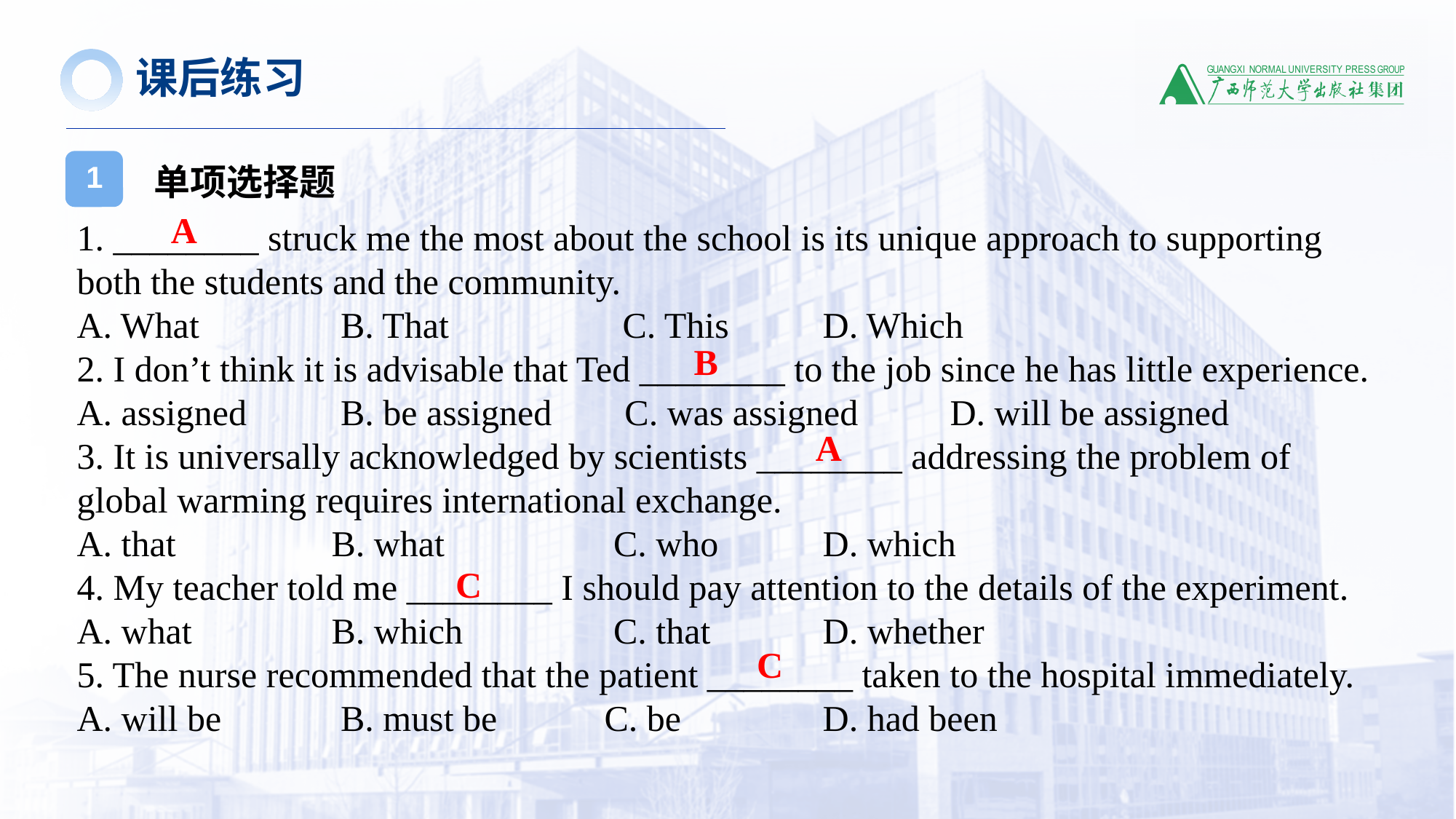

课后练习

单项选择题

1
A
1. ________ struck me the most about the school is its unique approach to supporting both the students and the community.
A. What	     B. That	            C. This	          D. Which
2. I don’t think it is advisable that Ted ________ to the job since he has little experience.
A. assigned	     B. be assigned        C. was assigned	D. will be assigned
3. It is universally acknowledged by scientists ________ addressing the problem of global warming requires international exchange.
A. that	                B. what	           C. who	          D. which
4. My teacher told me ________ I should pay attention to the details of the experiment.
A. what	    B. which	           C. that	          D. whether
5. The nurse recommended that the patient ________ taken to the hospital immediately.
A. will be	     B. must be	          C. be	          D. had been
B
A
C
C